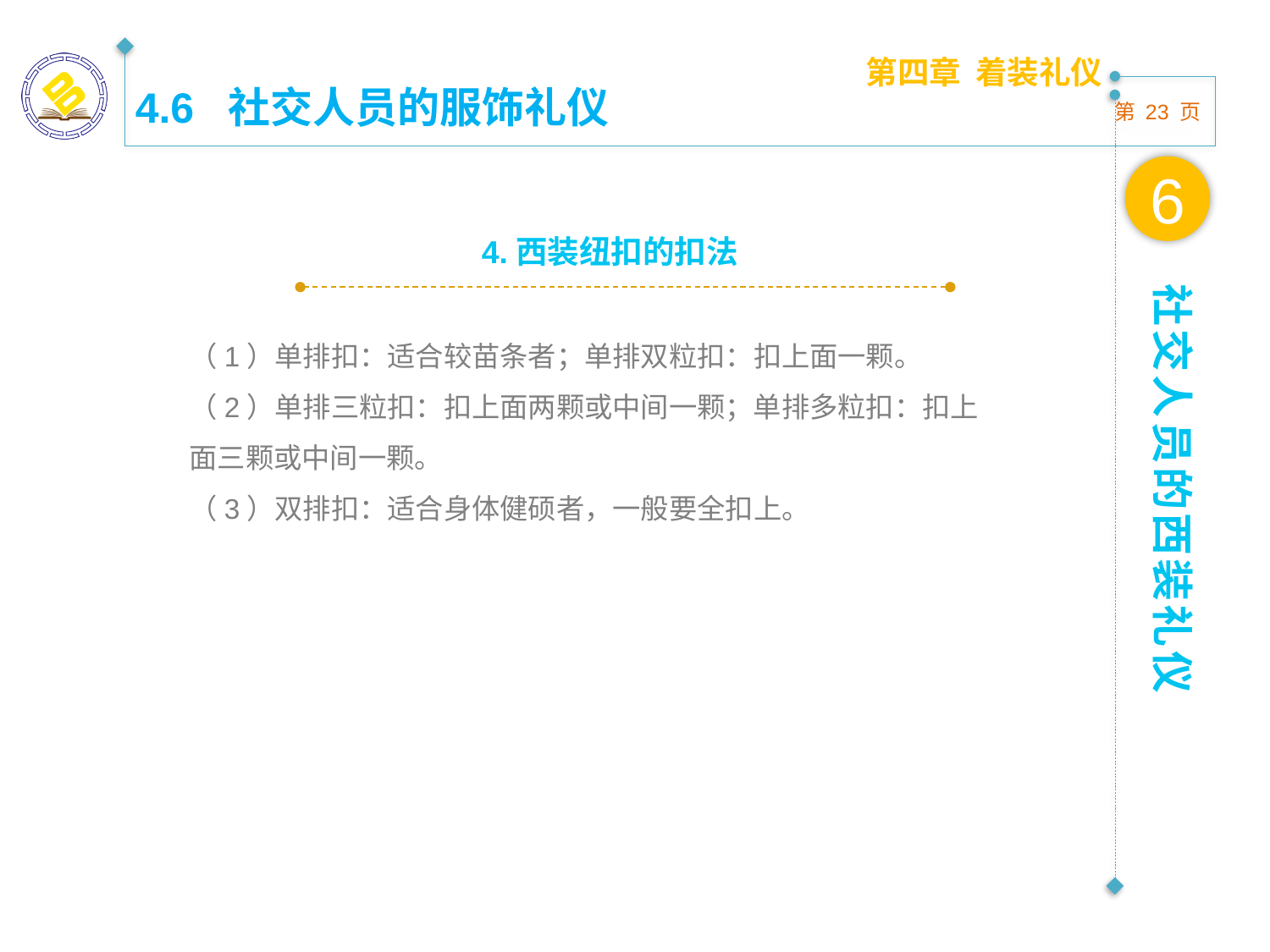

第四章  着装礼仪
4.6  社交人员的服饰礼仪
6
4.西装纽扣的扣法
社交人员的西装礼仪
（1）单排扣：适合较苗条者；单排双粒扣：扣上面一颗。
（2）单排三粒扣：扣上面两颗或中间一颗；单排多粒扣：扣上面三颗或中间一颗。
（3）双排扣：适合身体健硕者，一般要全扣上。